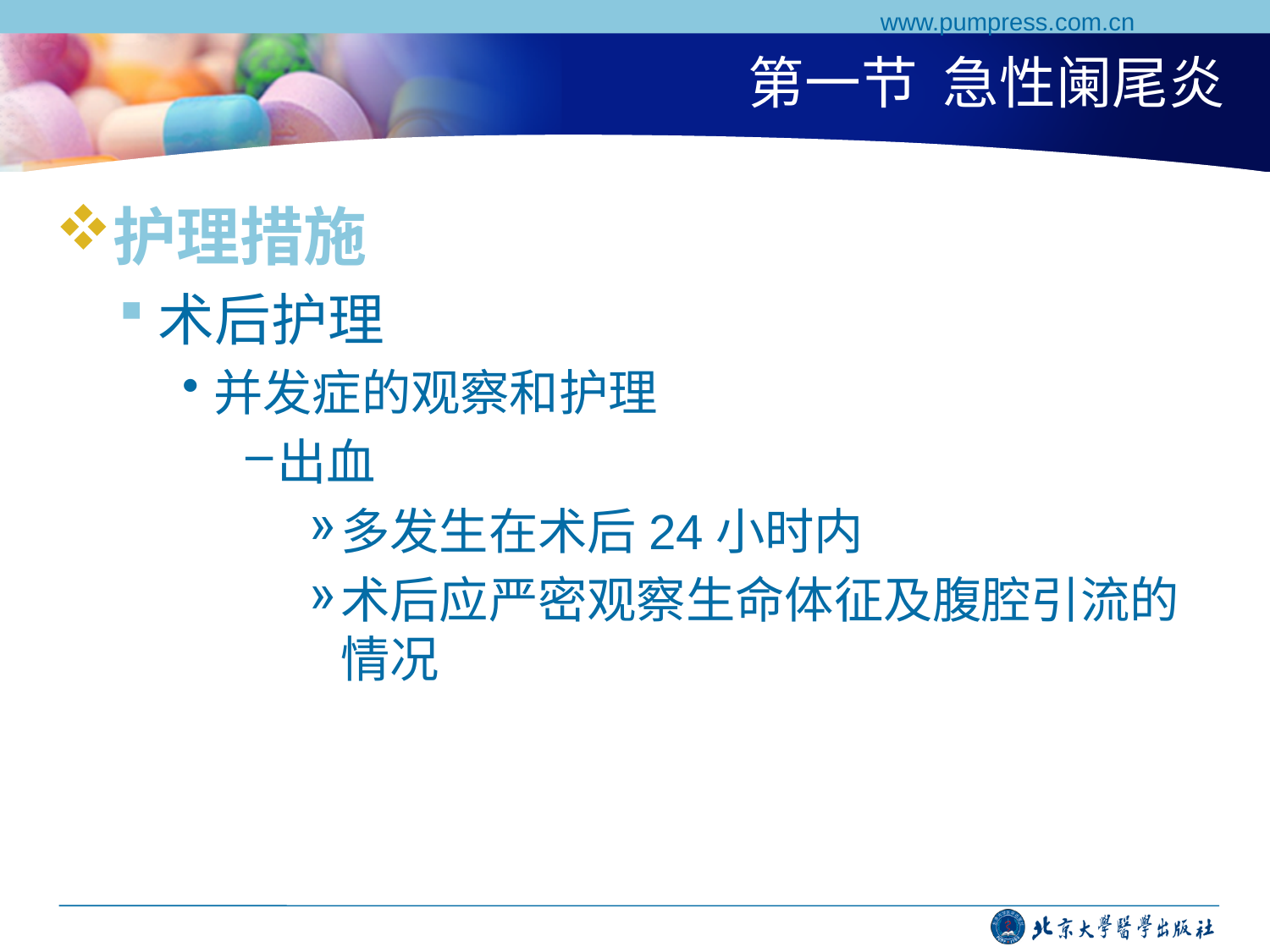

www.pumpress.com.cn
# 第一节  急性阑尾炎
护理措施
术后护理
并发症的观察和护理
出血
多发生在术后24小时内
术后应严密观察生命体征及腹腔引流的情况